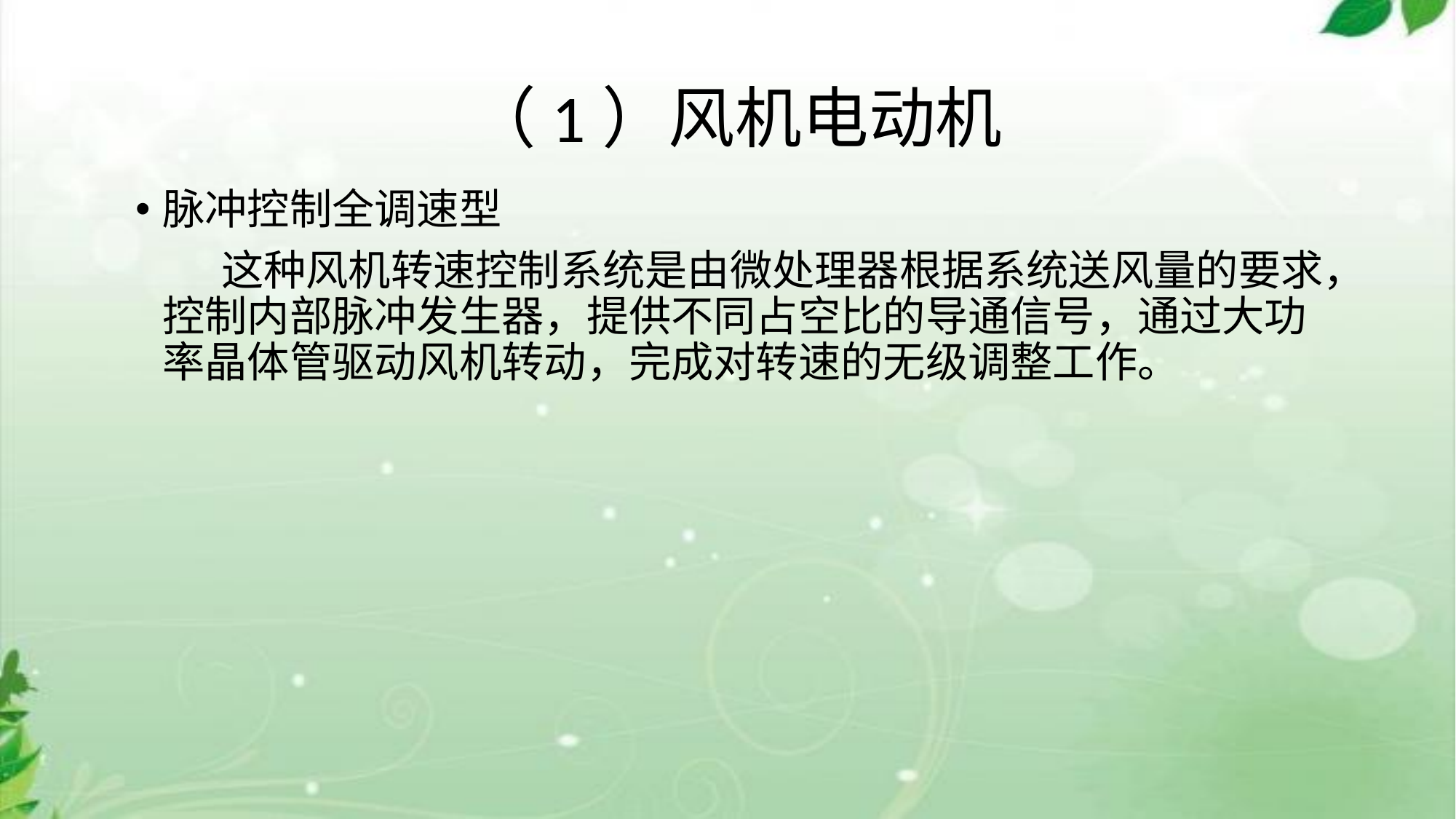

# （1）风机电动机
脉冲控制全调速型
        这种风机转速控制系统是由微处理器根据系统送风量的要求，控制内部脉冲发生器，提供不同占空比的导通信号，通过大功率晶体管驱动风机转动，完成对转速的无级调整工作。